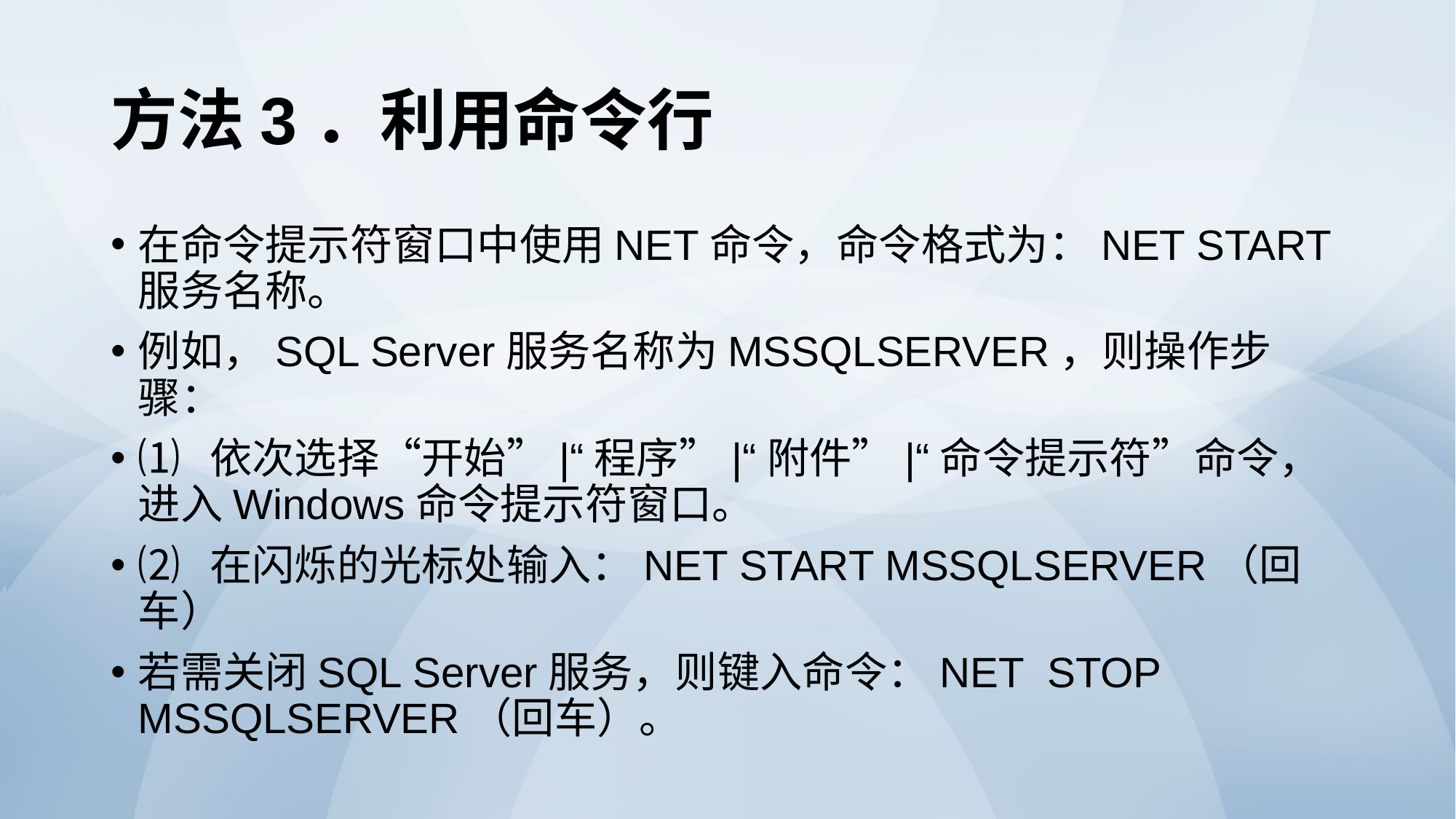

# 方法3．利用命令行
在命令提示符窗口中使用NET命令，命令格式为：NET START 服务名称。
例如，SQL Server服务名称为MSSQLSERVER，则操作步骤：
⑴  依次选择“开始”|“程序”|“附件”|“命令提示符”命令，进入Windows命令提示符窗口。
⑵  在闪烁的光标处输入：NET START MSSQLSERVER（回车）
若需关闭SQL Server服务，则键入命令：NET  STOP  MSSQLSERVER（回车）。